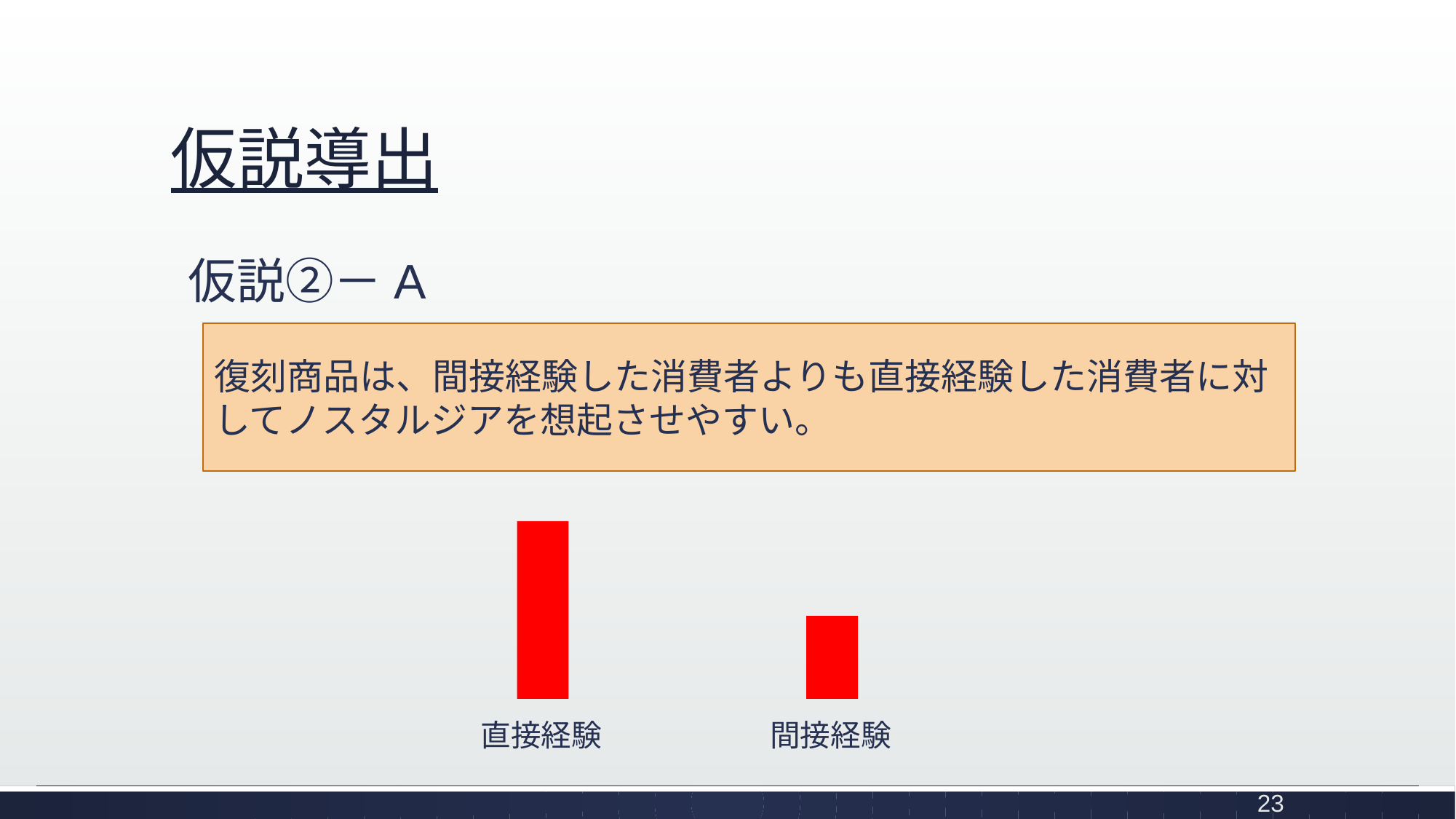

# 仮説導出
仮説②－A
復刻商品は、間接経験した消費者よりも直接経験した消費者に対してノスタルジアを想起させやすい。

直接経験
間接経験
23